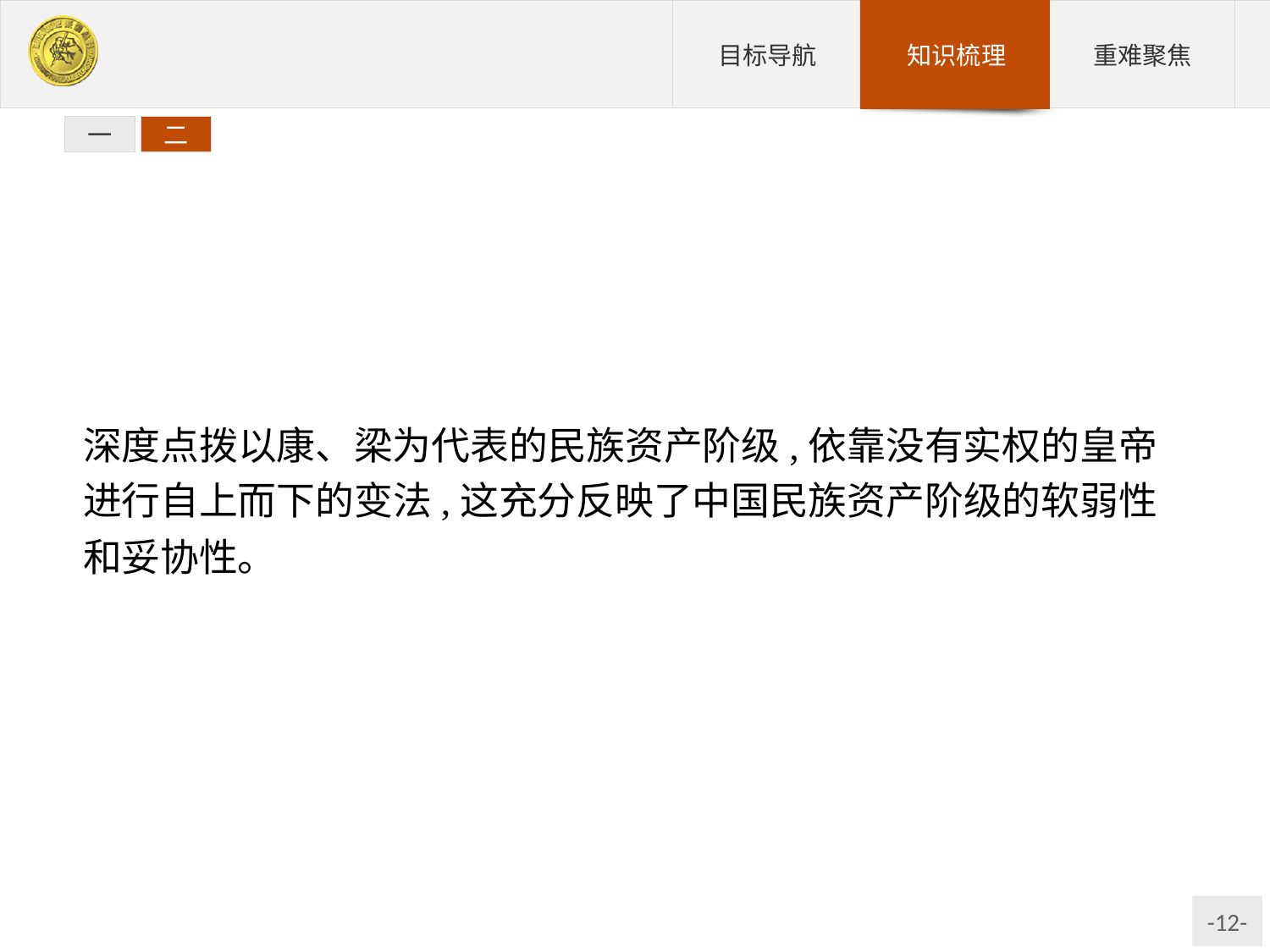

一
二
深度点拨以康、梁为代表的民族资产阶级,依靠没有实权的皇帝进行自上而下的变法,这充分反映了中国民族资产阶级的软弱性和妥协性。